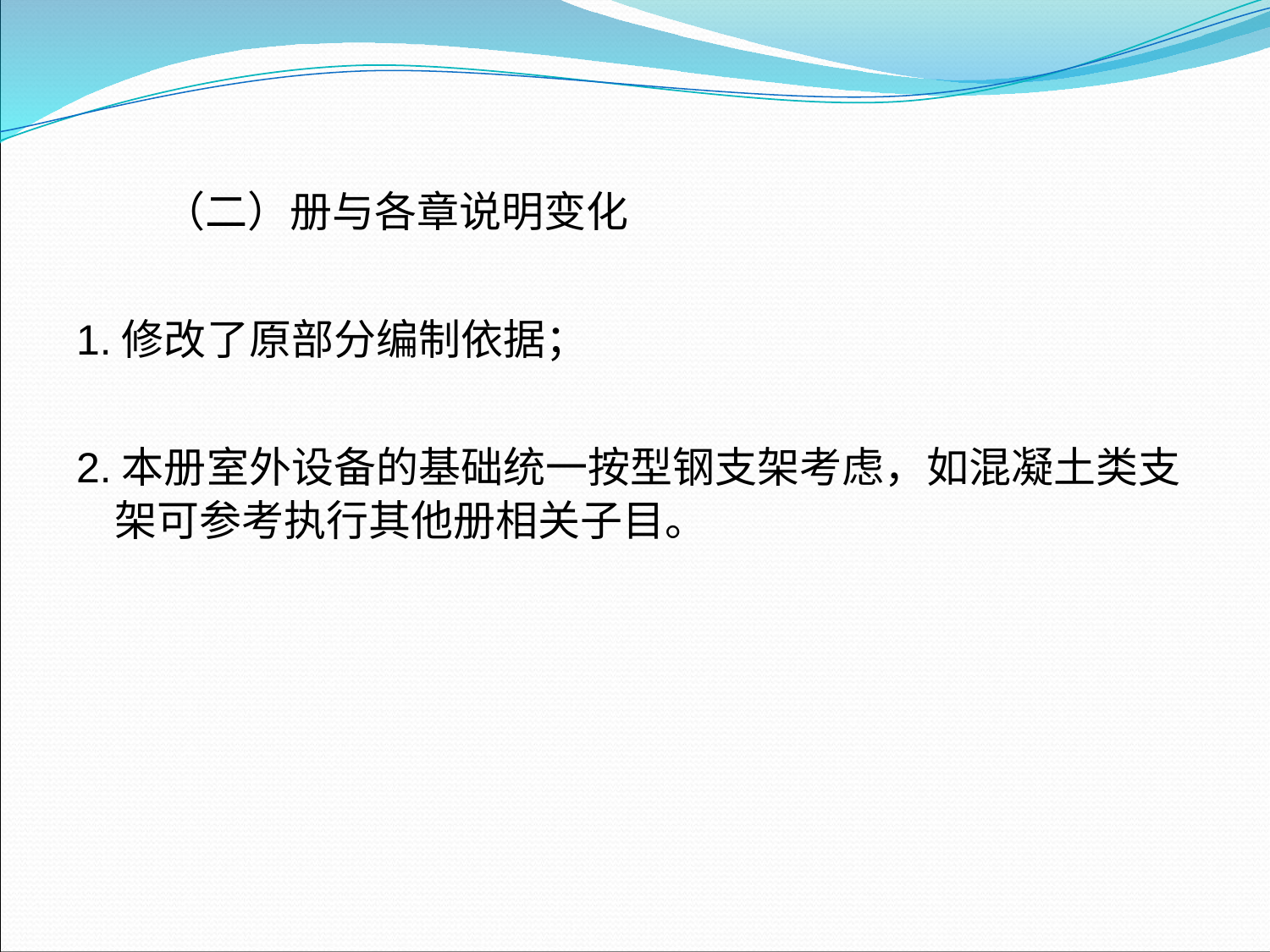

（二）册与各章说明变化

1.修改了原部分编制依据；

2.本册室外设备的基础统一按型钢支架考虑，如混凝土类支架可参考执行其他册相关子目。